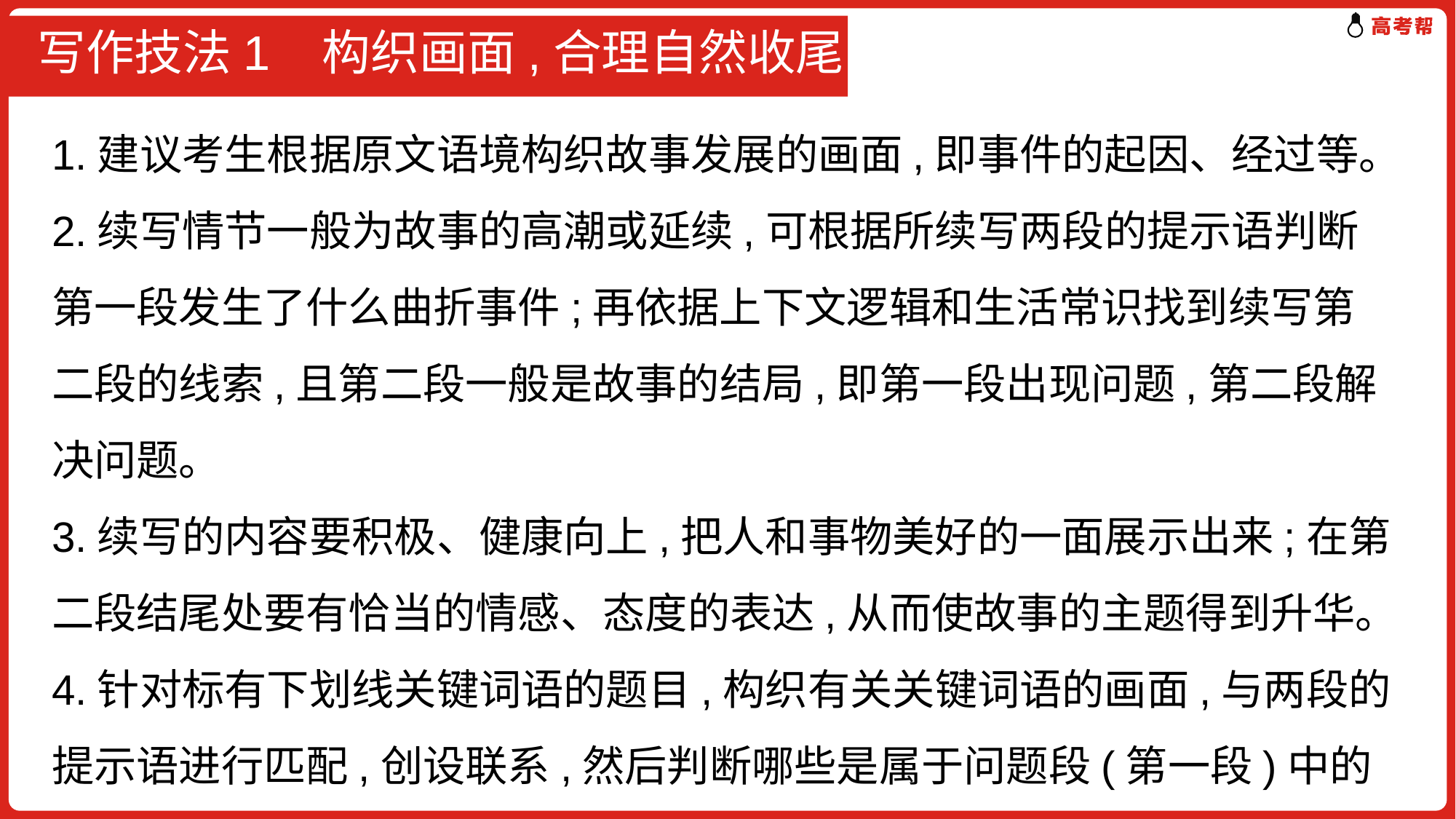

# 写作技法1   构织画面,合理自然收尾
1.建议考生根据原文语境构织故事发展的画面,即事件的起因、经过等。
2.续写情节一般为故事的高潮或延续,可根据所续写两段的提示语判断第一段发生了什么曲折事件;再依据上下文逻辑和生活常识找到续写第二段的线索,且第二段一般是故事的结局,即第一段出现问题,第二段解决问题。
3.续写的内容要积极、健康向上,把人和事物美好的一面展示出来;在第二段结尾处要有恰当的情感、态度的表达,从而使故事的主题得到升华。
4.针对标有下划线关键词语的题目,构织有关关键词语的画面,与两段的提示语进行匹配,创设联系,然后判断哪些是属于问题段(第一段)中的词汇,哪些是解决问题段(第二段)中的词汇。